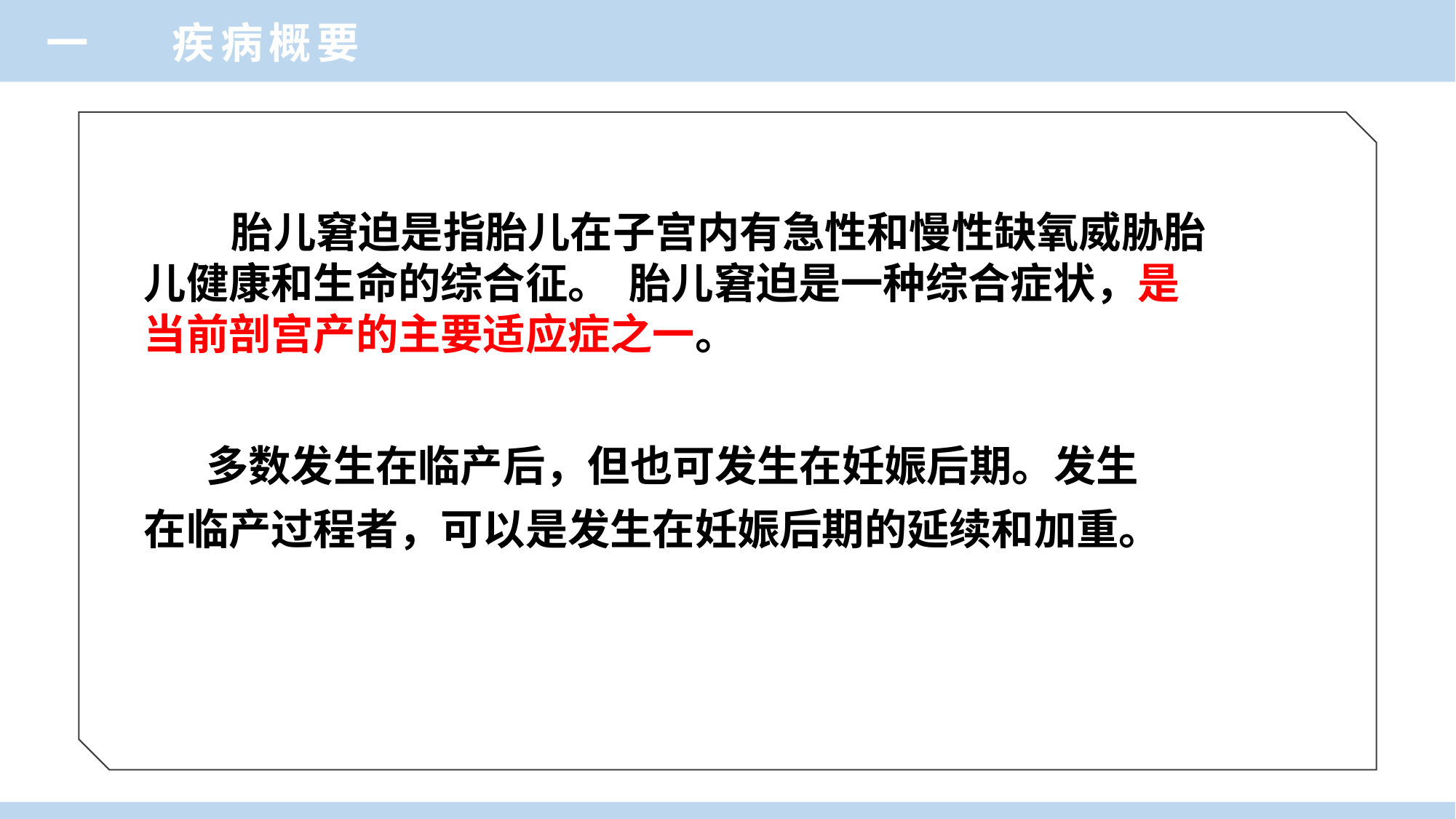

一     疾病概要

        胎儿窘迫是指胎儿在子宫内有急性和慢性缺氧威胁胎儿健康和生命的综合征。  胎儿窘迫是一种综合症状，是当前剖宫产的主要适应症之一。

    多数发生在临产后，但也可发生在妊娠后期。发生在临产过程者，可以是发生在妊娠后期的延续和加重。